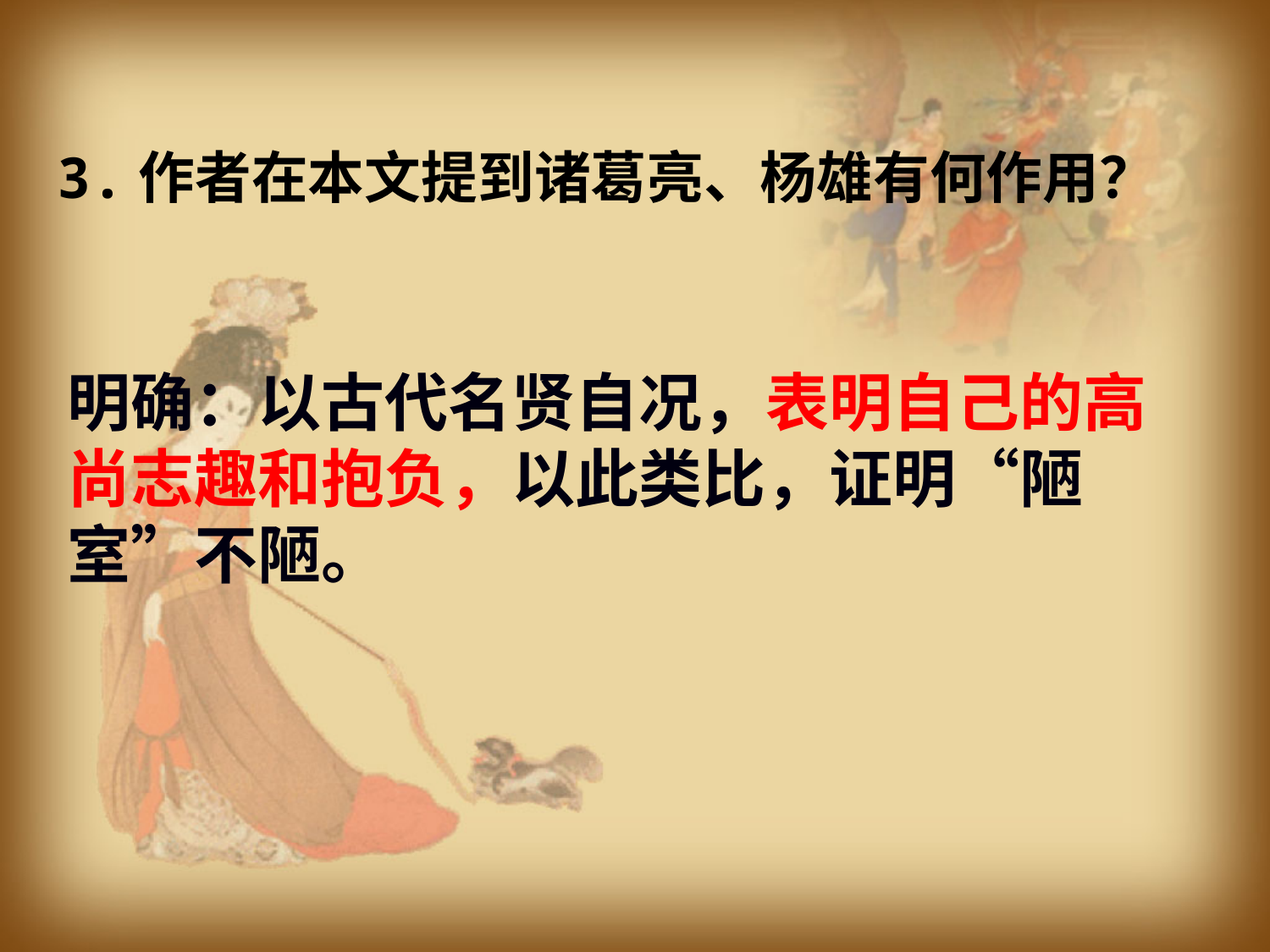

3.作者在本文提到诸葛亮、杨雄有何作用？
明确：以古代名贤自况，表明自己的高尚志趣和抱负，以此类比，证明“陋室”不陋。